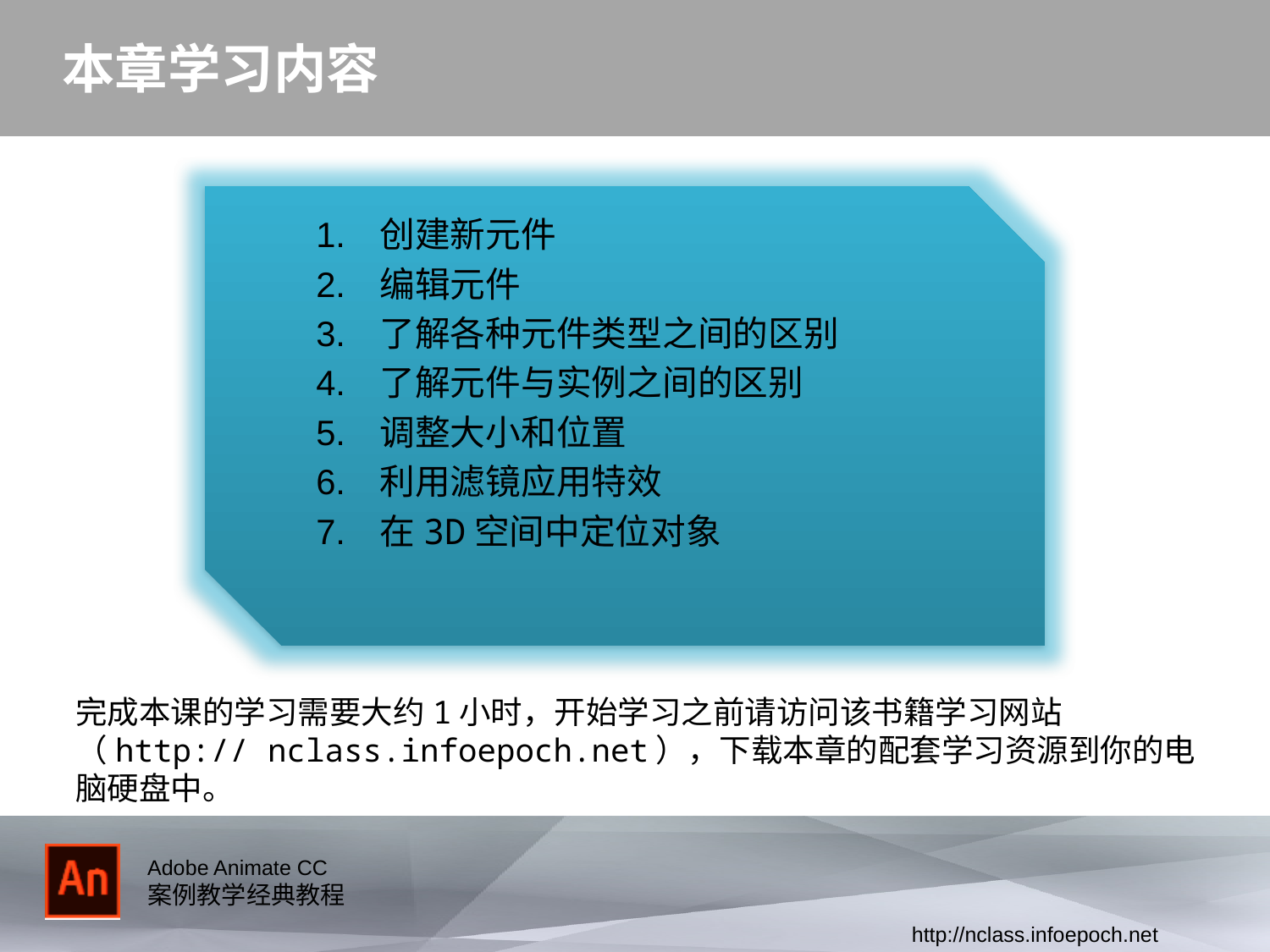

# 本章学习内容

创建新元件
编辑元件
了解各种元件类型之间的区别
了解元件与实例之间的区别
调整大小和位置
利用滤镜应用特效
在3D空间中定位对象

完成本课的学习需要大约1小时，开始学习之前请访问该书籍学习网站（http:// nclass.infoepoch.net），下载本章的配套学习资源到你的电脑硬盘中。